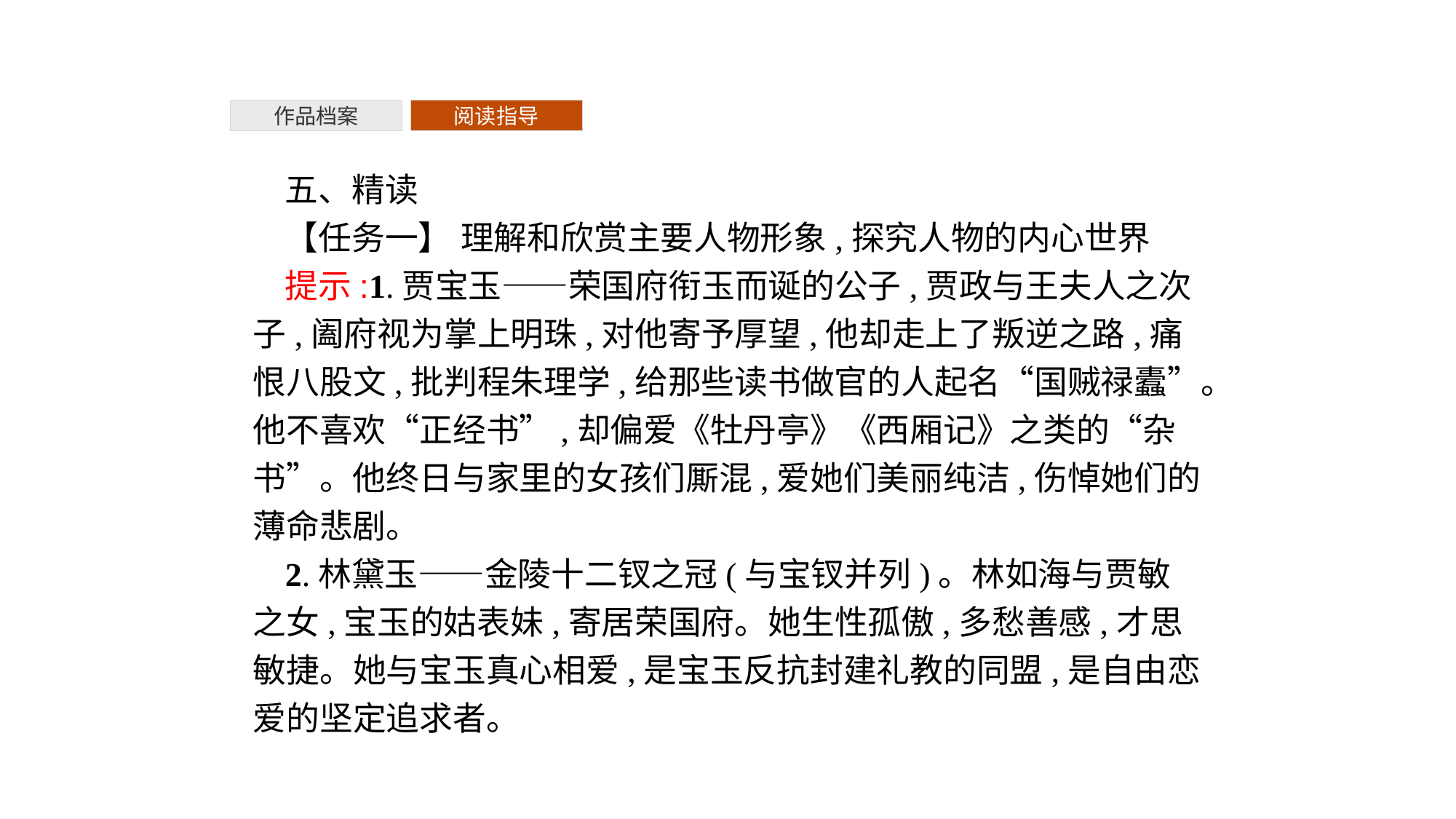

作品档案
阅读指导
五、精读
【任务一】 理解和欣赏主要人物形象,探究人物的内心世界
提示:1.贾宝玉——荣国府衔玉而诞的公子,贾政与王夫人之次子,阖府视为掌上明珠,对他寄予厚望,他却走上了叛逆之路,痛恨八股文,批判程朱理学,给那些读书做官的人起名“国贼禄蠹”。他不喜欢“正经书”,却偏爱《牡丹亭》《西厢记》之类的“杂书”。他终日与家里的女孩们厮混,爱她们美丽纯洁,伤悼她们的薄命悲剧。
2.林黛玉——金陵十二钗之冠(与宝钗并列)。林如海与贾敏之女,宝玉的姑表妹,寄居荣国府。她生性孤傲,多愁善感,才思敏捷。她与宝玉真心相爱,是宝玉反抗封建礼教的同盟,是自由恋爱的坚定追求者。